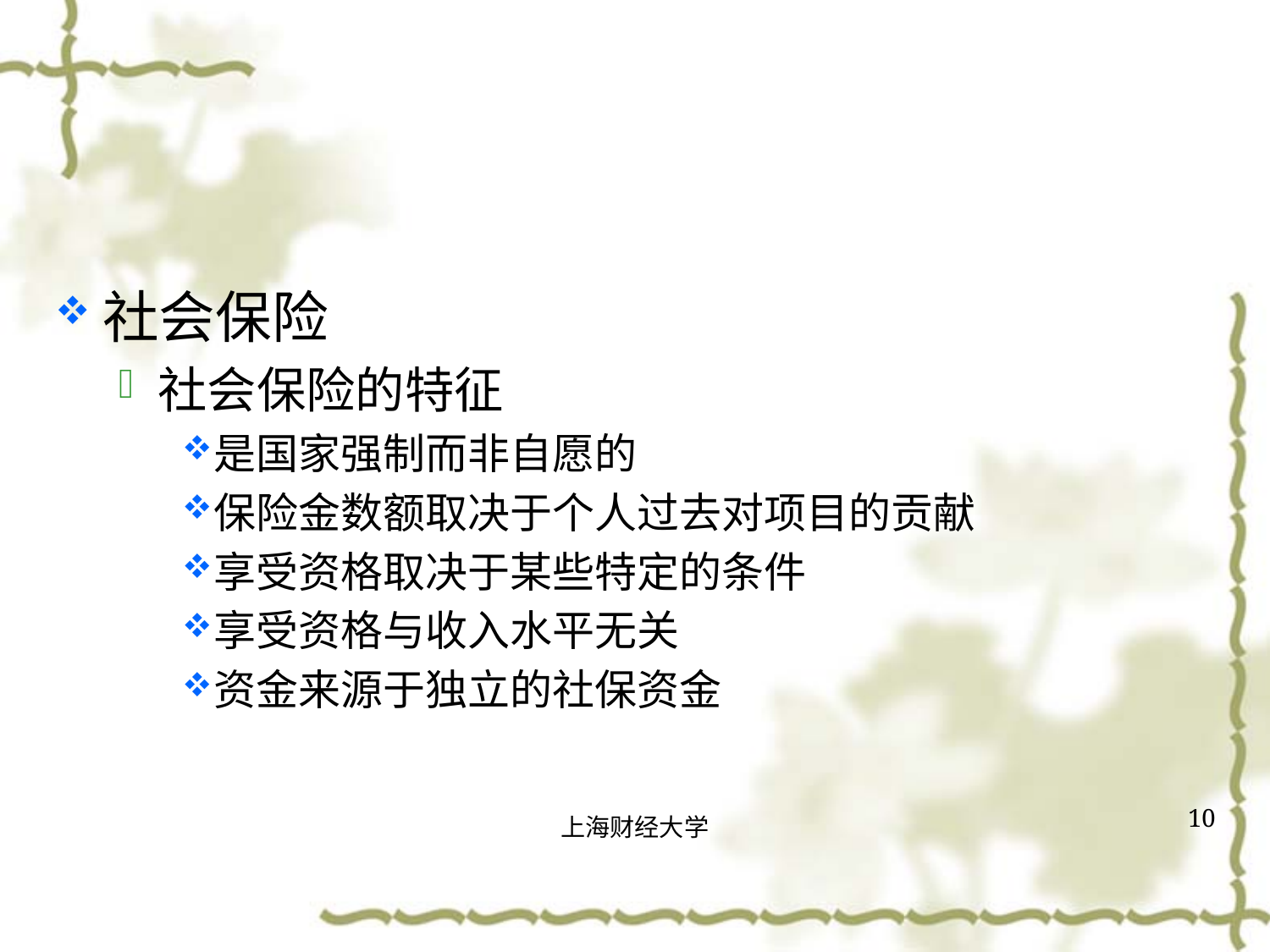

#
社会保险
社会保险的特征
是国家强制而非自愿的
保险金数额取决于个人过去对项目的贡献
享受资格取决于某些特定的条件
享受资格与收入水平无关
资金来源于独立的社保资金
10
上海财经大学